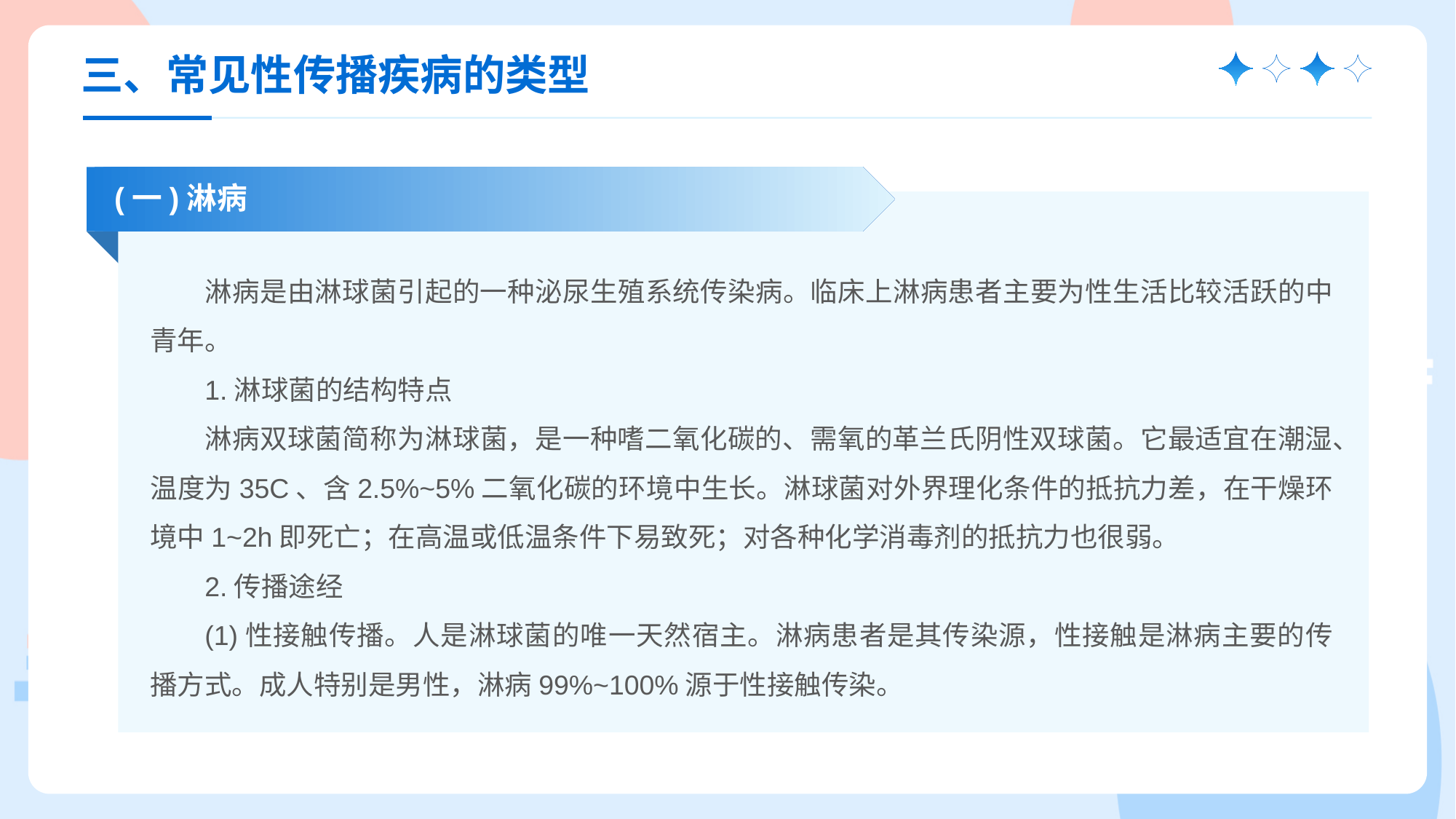

三、常见性传播疾病的类型
(一)淋病

淋病是由淋球菌引起的一种泌尿生殖系统传染病。临床上淋病患者主要为性生活比较活跃的中青年。
1.淋球菌的结构特点
淋病双球菌简称为淋球菌，是一种嗜二氧化碳的、需氧的革兰氏阴性双球菌。它最适宜在潮湿、温度为35C、含2.5%~5%二氧化碳的环境中生长。淋球菌对外界理化条件的抵抗力差，在干燥环境中1~2h即死亡；在高温或低温条件下易致死；对各种化学消毒剂的抵抗力也很弱。
2.传播途经
(1)性接触传播。人是淋球菌的唯一天然宿主。淋病患者是其传染源，性接触是淋病主要的传播方式。成人特别是男性，淋病99%~100%源于性接触传染。